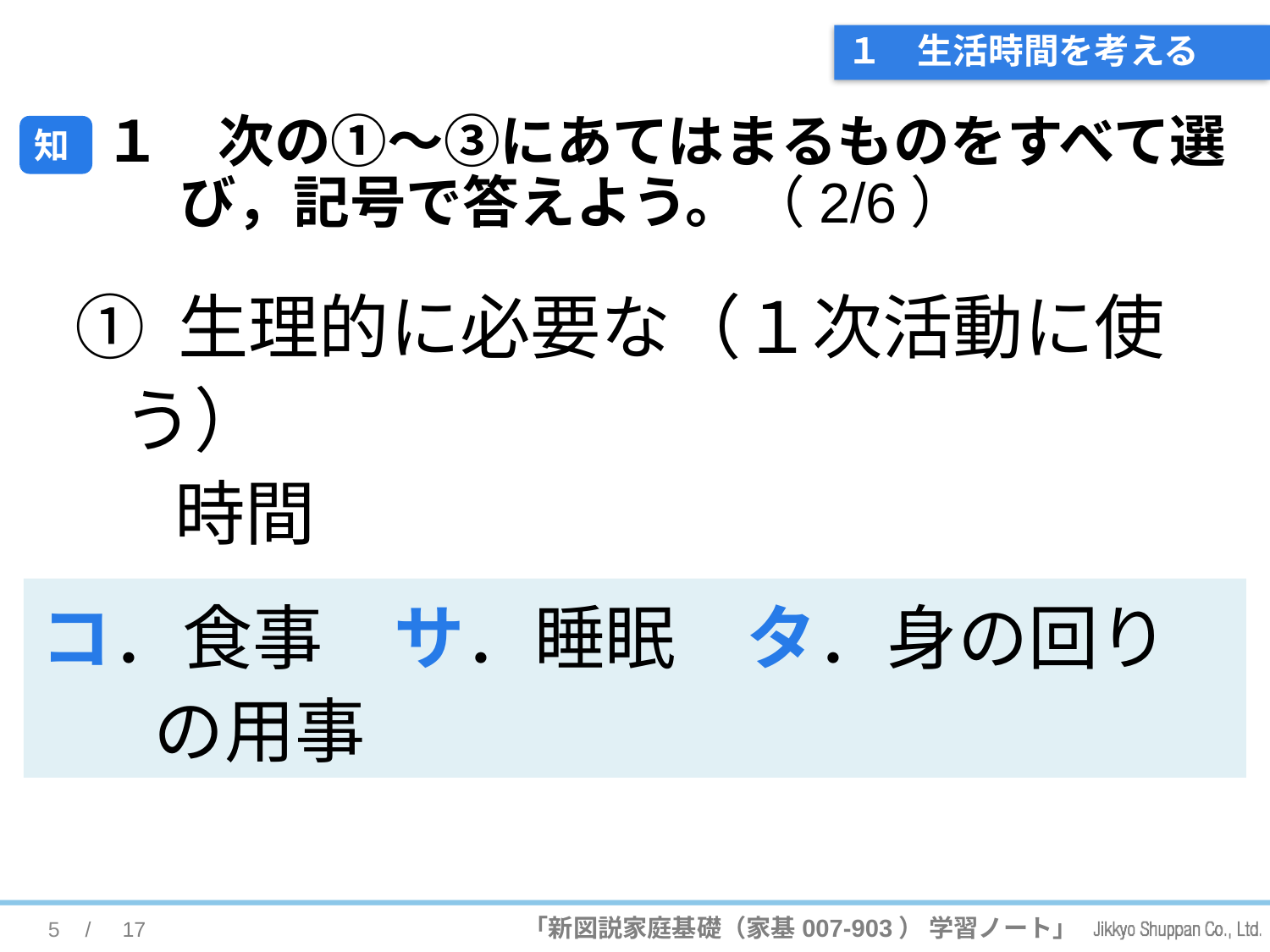

# １　生活時間を考える
１　次の①～③にあてはまるものをすべて選び，記号で答えよう。 （2/6）
知
① 生理的に必要な（１次活動に使う）
時間
コ．食事　サ．睡眠　タ．身の回りの用事
5